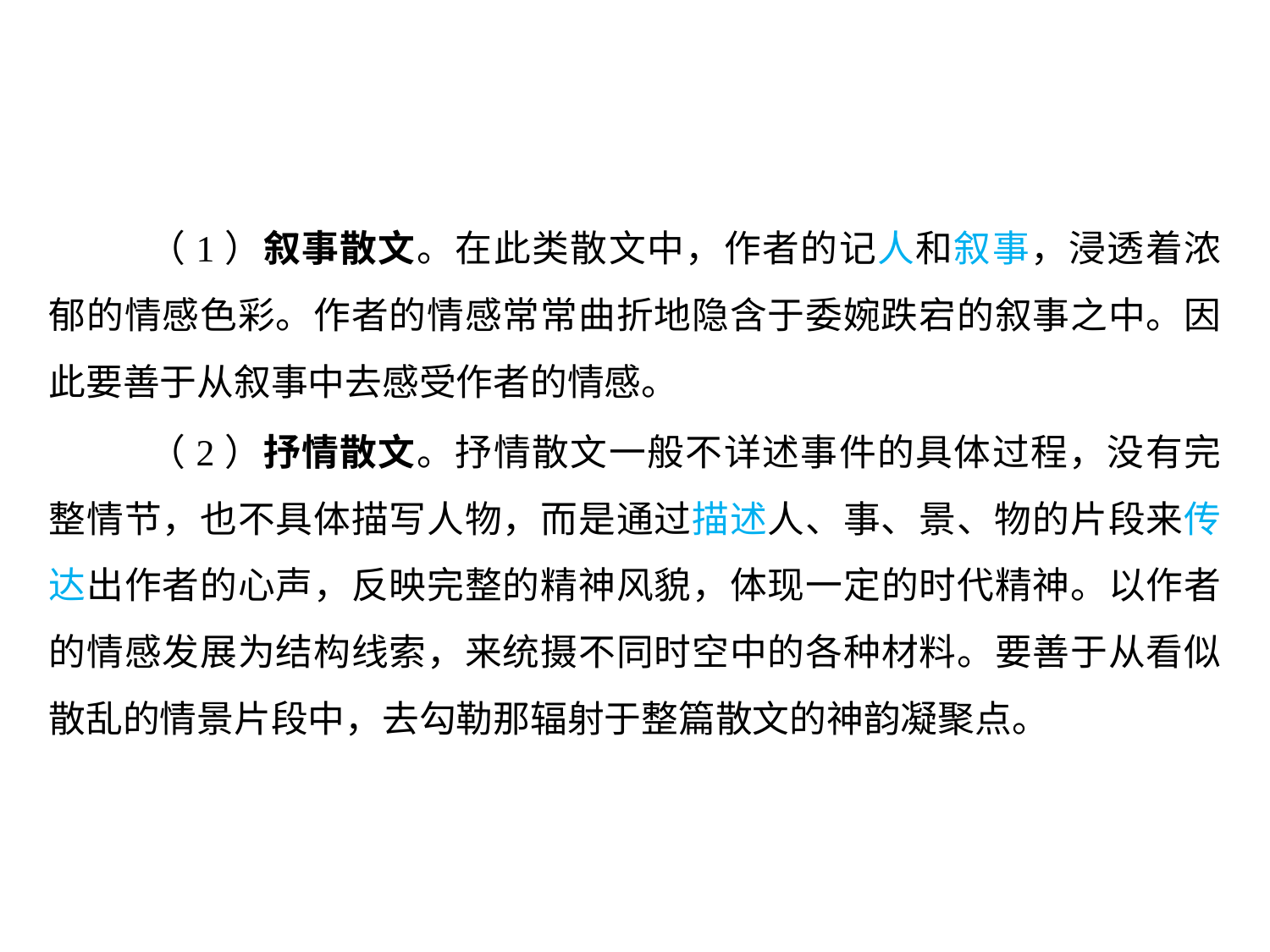

（1）叙事散文。在此类散文中，作者的记人和叙事，浸透着浓郁的情感色彩。作者的情感常常曲折地隐含于委婉跌宕的叙事之中。因此要善于从叙事中去感受作者的情感。
（2）抒情散文。抒情散文一般不详述事件的具体过程，没有完整情节，也不具体描写人物，而是通过描述人、事、景、物的片段来传达出作者的心声，反映完整的精神风貌，体现一定的时代精神。以作者的情感发展为结构线索，来统摄不同时空中的各种材料。要善于从看似散乱的情景片段中，去勾勒那辐射于整篇散文的神韵凝聚点。